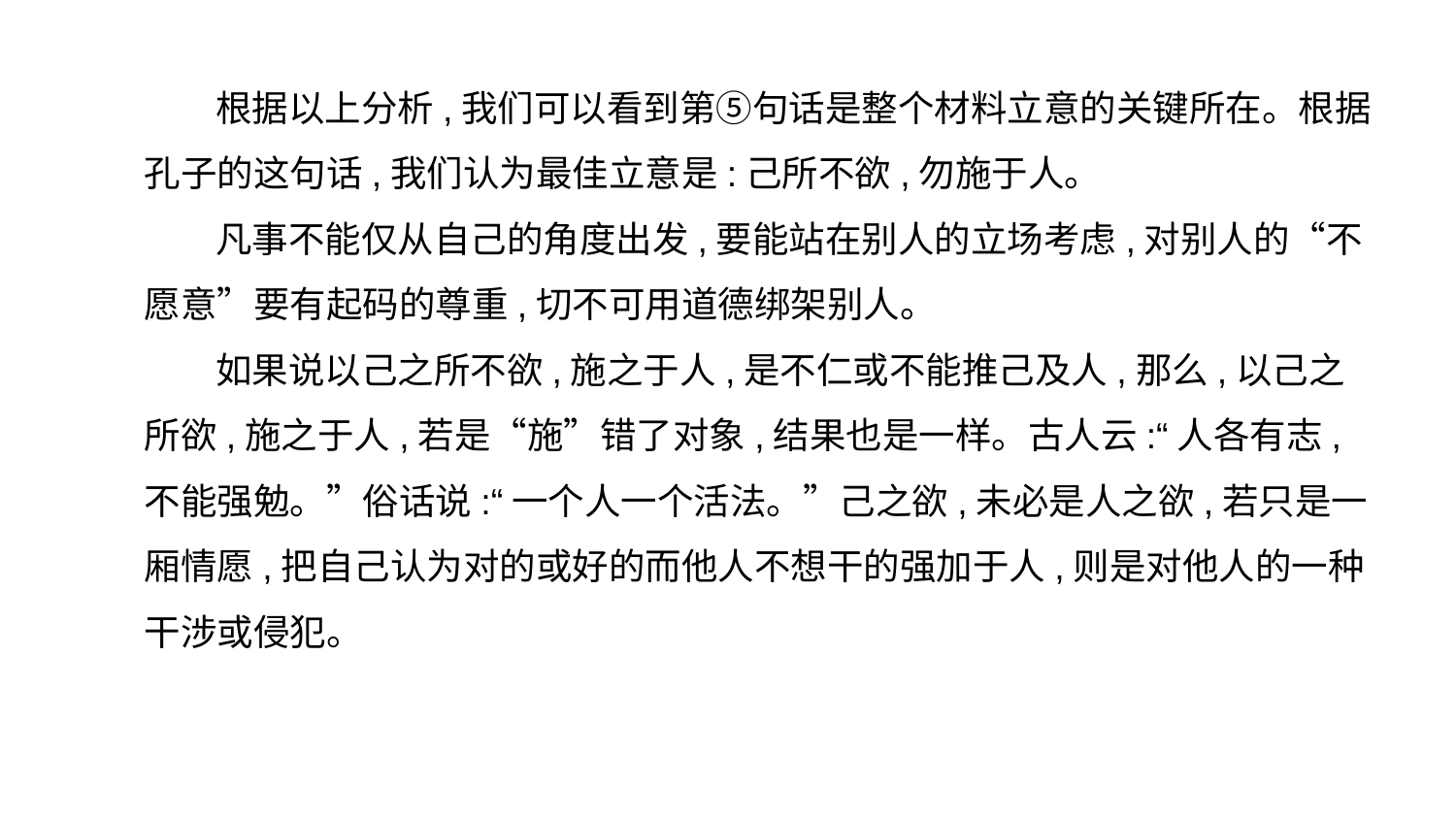

根据以上分析,我们可以看到第⑤句话是整个材料立意的关键所在。根据孔子的这句话,我们认为最佳立意是:己所不欲,勿施于人。
凡事不能仅从自己的角度出发,要能站在别人的立场考虑,对别人的“不愿意”要有起码的尊重,切不可用道德绑架别人。
如果说以己之所不欲,施之于人,是不仁或不能推己及人,那么,以己之所欲,施之于人,若是“施”错了对象,结果也是一样。古人云:“人各有志,不能强勉。”俗话说:“一个人一个活法。”己之欲,未必是人之欲,若只是一厢情愿,把自己认为对的或好的而他人不想干的强加于人,则是对他人的一种干涉或侵犯。